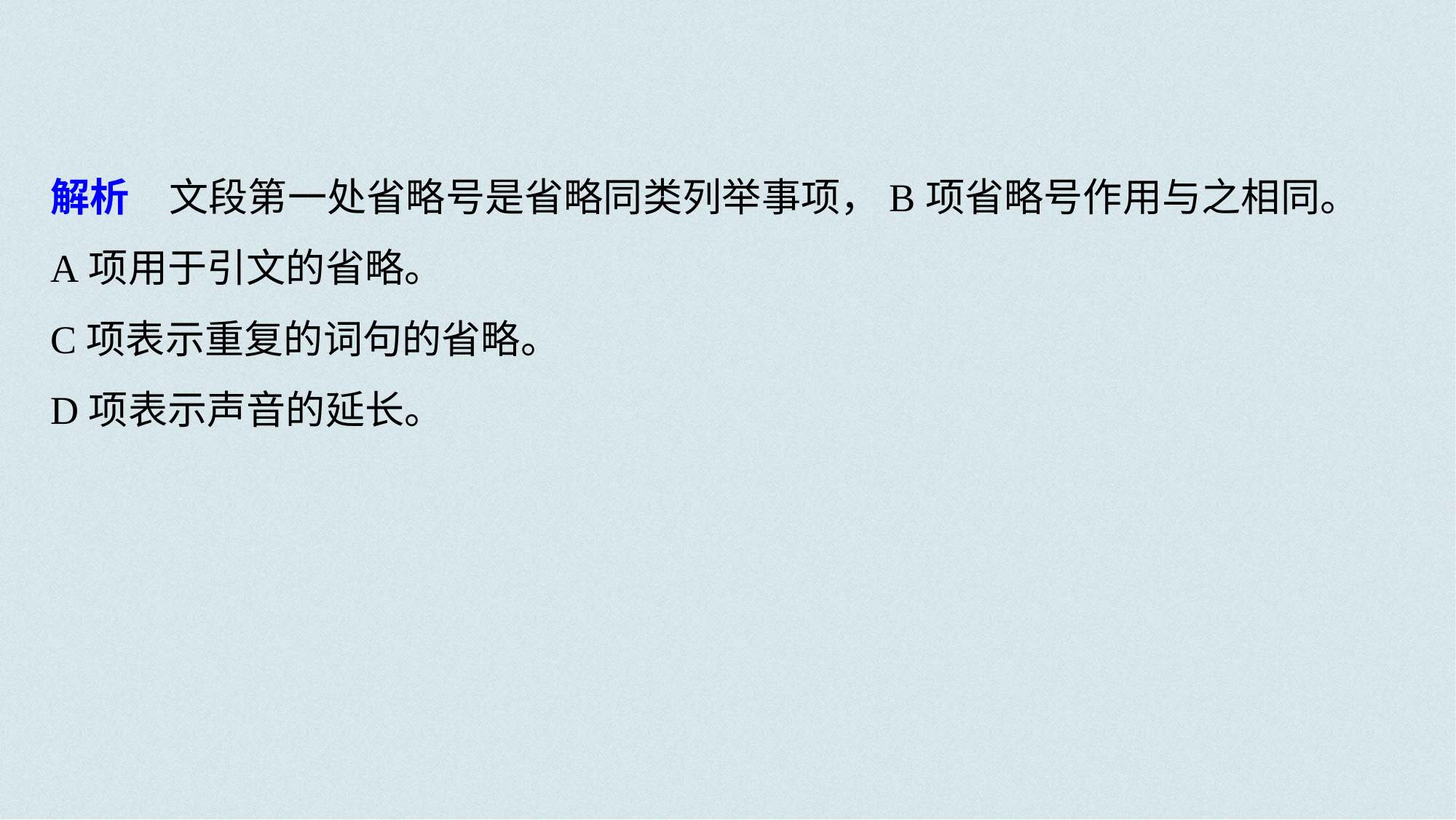

解析　文段第一处省略号是省略同类列举事项，B项省略号作用与之相同。
A项用于引文的省略。
C项表示重复的词句的省略。
D项表示声音的延长。